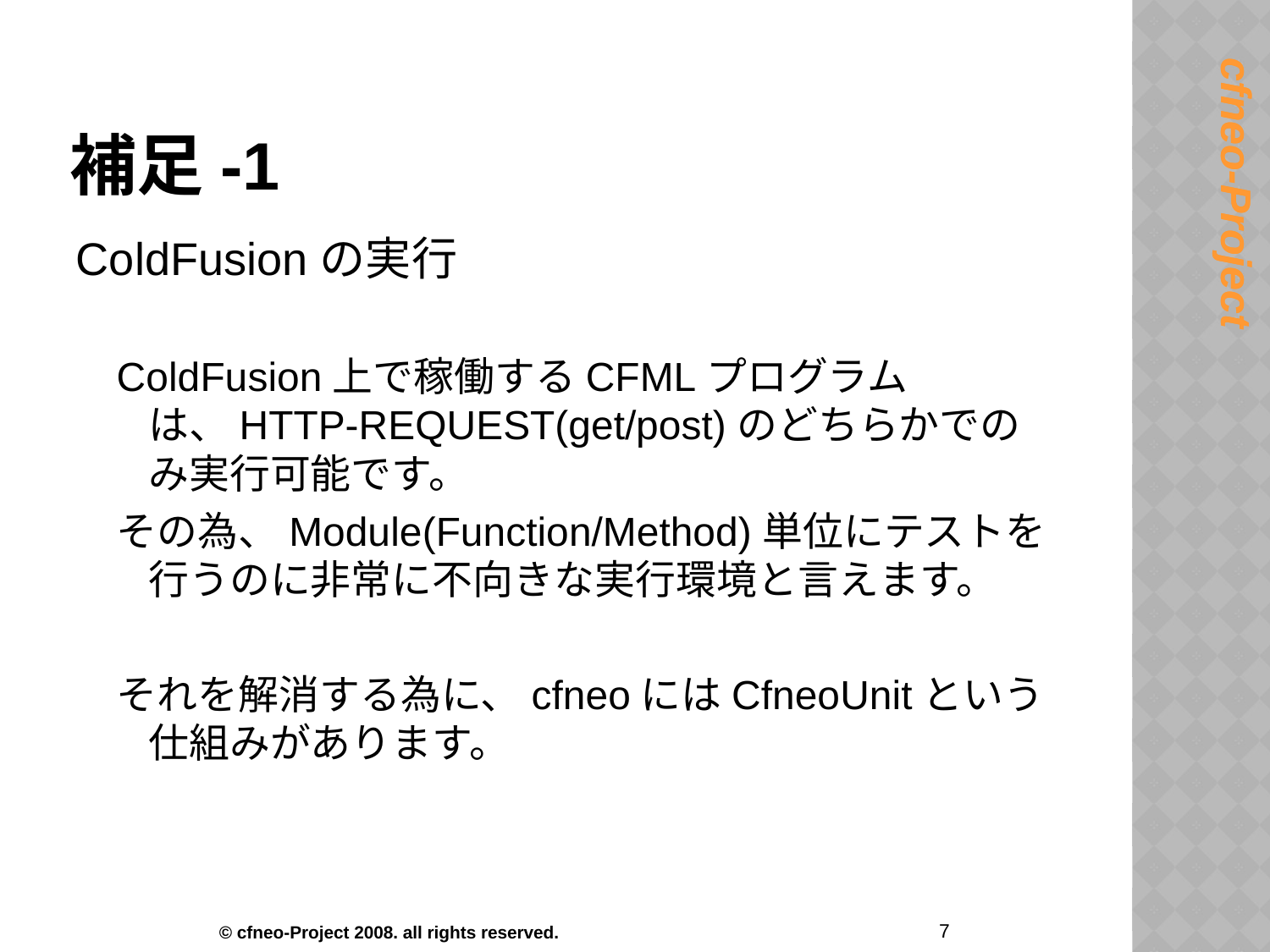

# 補足-1
ColdFusionの実行

ColdFusion上で稼働するCFMLプログラムは、HTTP-REQUEST(get/post)のどちらかでのみ実行可能です。
その為、Module(Function/Method)単位にテストを行うのに非常に不向きな実行環境と言えます。

それを解消する為に、cfneoにはCfneoUnitという仕組みがあります。
7
© cfneo-Project 2008. all rights reserved.